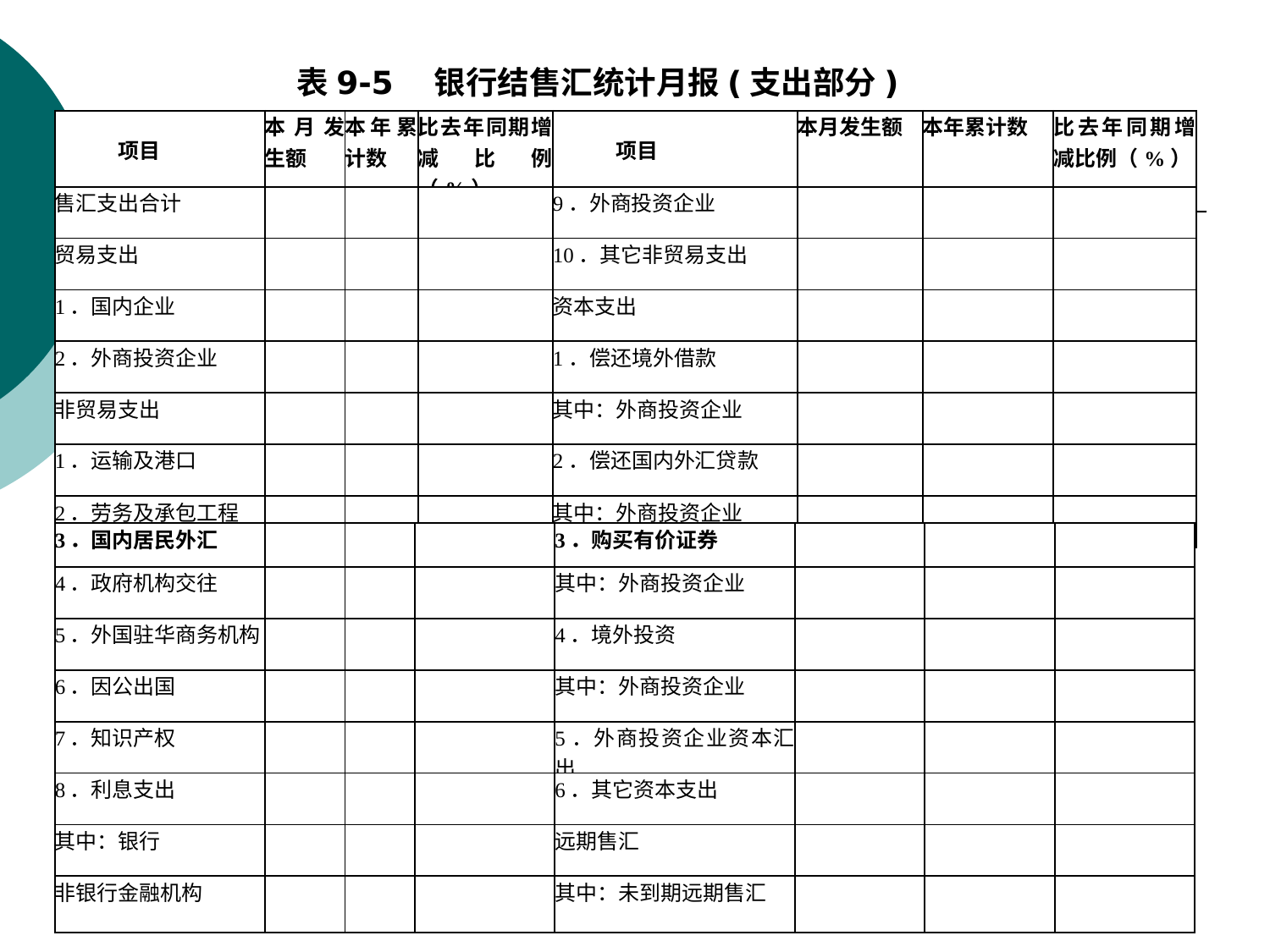

表9-5   银行结售汇统计月报(支出部分)
| 项目 | 本月发生额 | 本年累计数 | 比去年同期增减比例（%） | 项目 | 本月发生额 | 本年累计数 | 比去年同期增减比例（%） |
| --- | --- | --- | --- | --- | --- | --- | --- |
| 售汇支出合计 |  |  |  | 9．外商投资企业 |  |  |  |
| 贸易支出 |  |  |  | 10．其它非贸易支出 |  |  |  |
| 1．国内企业 |  |  |  | 资本支出 |  |  |  |
| 2．外商投资企业 |  |  |  | 1．偿还境外借款 |  |  |  |
| 非贸易支出 |  |  |  | 其中：外商投资企业 |  |  |  |
| 1．运输及港口 |  |  |  | 2．偿还国内外汇贷款 |  |  |  |
| 2．劳务及承包工程 |  |  |  | 其中：外商投资企业 |  |  |  |
| 3．国内居民外汇 |  |  |  | 3．购买有价证券 |  |  |  |
| --- | --- | --- | --- | --- | --- | --- | --- |
| 4．政府机构交往 |  |  |  | 其中：外商投资企业 |  |  |  |
| 5．外国驻华商务机构 |  |  |  | 4．境外投资 |  |  |  |
| 6．因公出国 |  |  |  | 其中：外商投资企业 |  |  |  |
| 7．知识产权 |  |  |  | 5．外商投资企业资本汇出 |  |  |  |
| 8．利息支出 |  |  |  | 6．其它资本支出 |  |  |  |
| 其中：银行 |  |  |  | 远期售汇 |  |  |  |
| 非银行金融机构 |  |  |  | 其中：未到期远期售汇 |  |  |  |